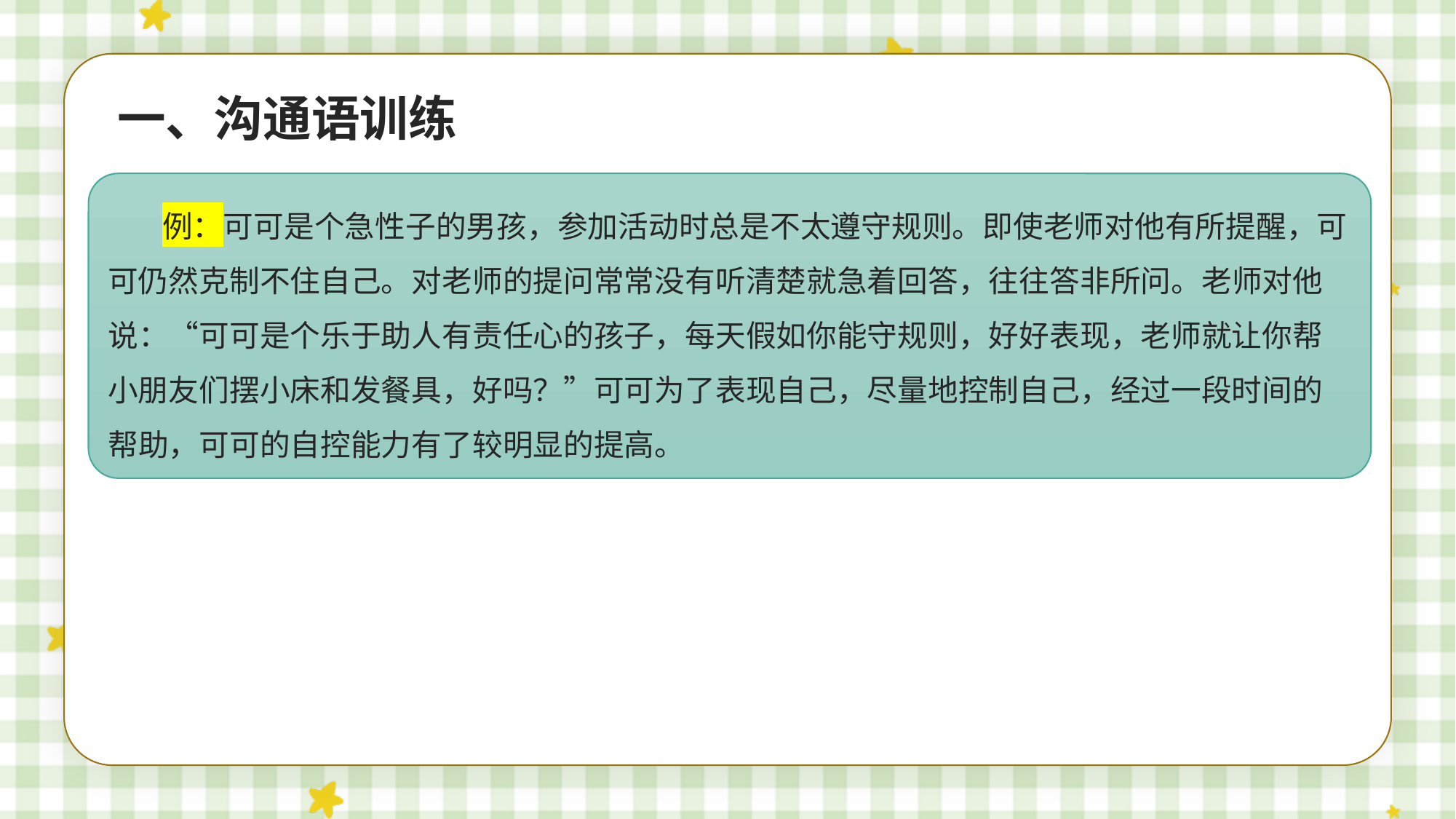

一、沟通语训练
例：可可是个急性子的男孩，参加活动时总是不太遵守规则。即使老师对他有所提醒，可可仍然克制不住自己。对老师的提问常常没有听清楚就急着回答，往往答非所问。老师对他说：“可可是个乐于助人有责任心的孩子，每天假如你能守规则，好好表现，老师就让你帮小朋友们摆小床和发餐具，好吗？”可可为了表现自己，尽量地控制自己，经过一段时间的帮助，可可的自控能力有了较明显的提高。